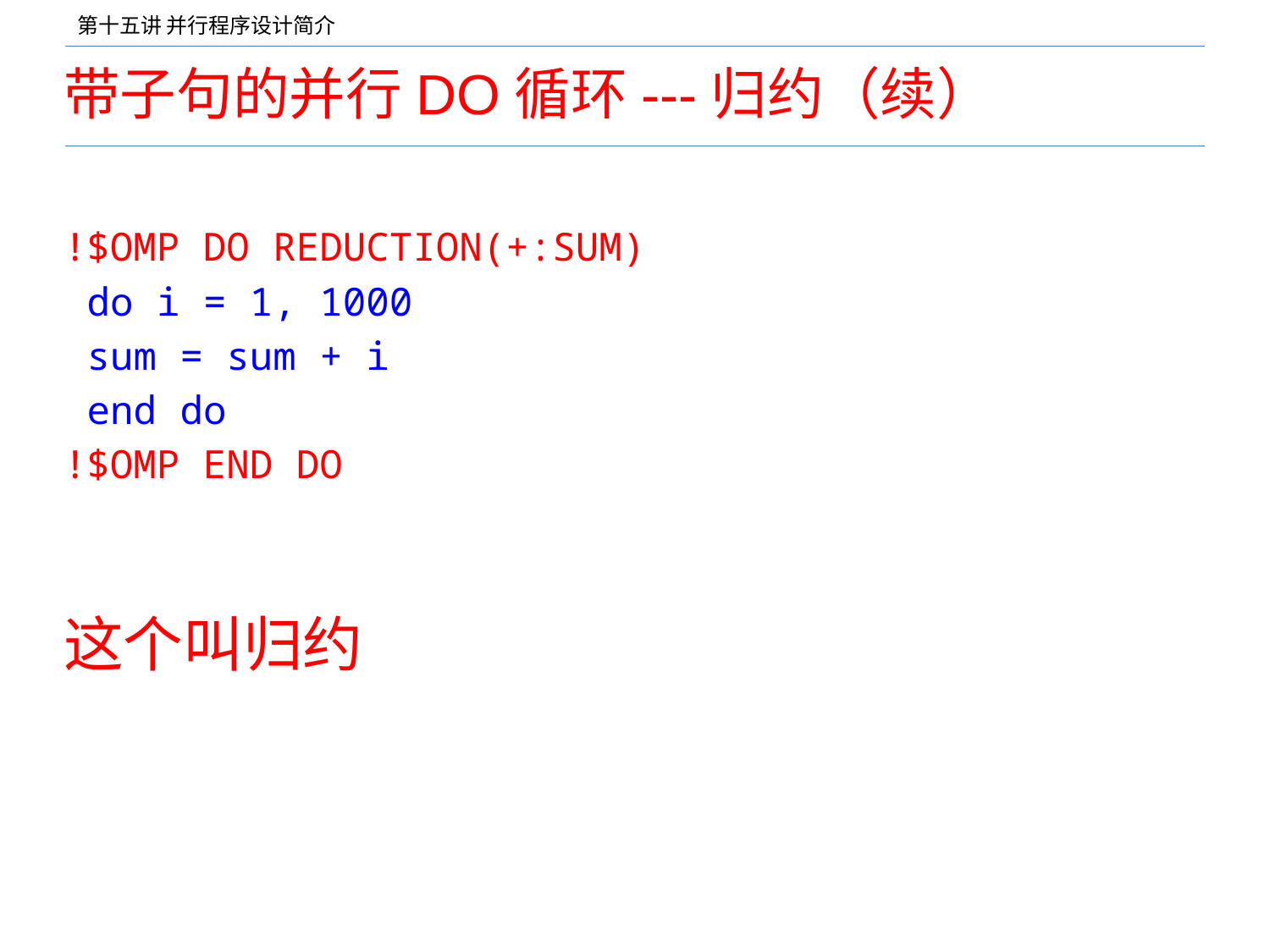

# 带子句的并行DO循环---归约（续）
!$OMP DO REDUCTION(+:SUM)
 do i = 1, 1000
 sum = sum + i
 end do
!$OMP END DO

这个叫归约